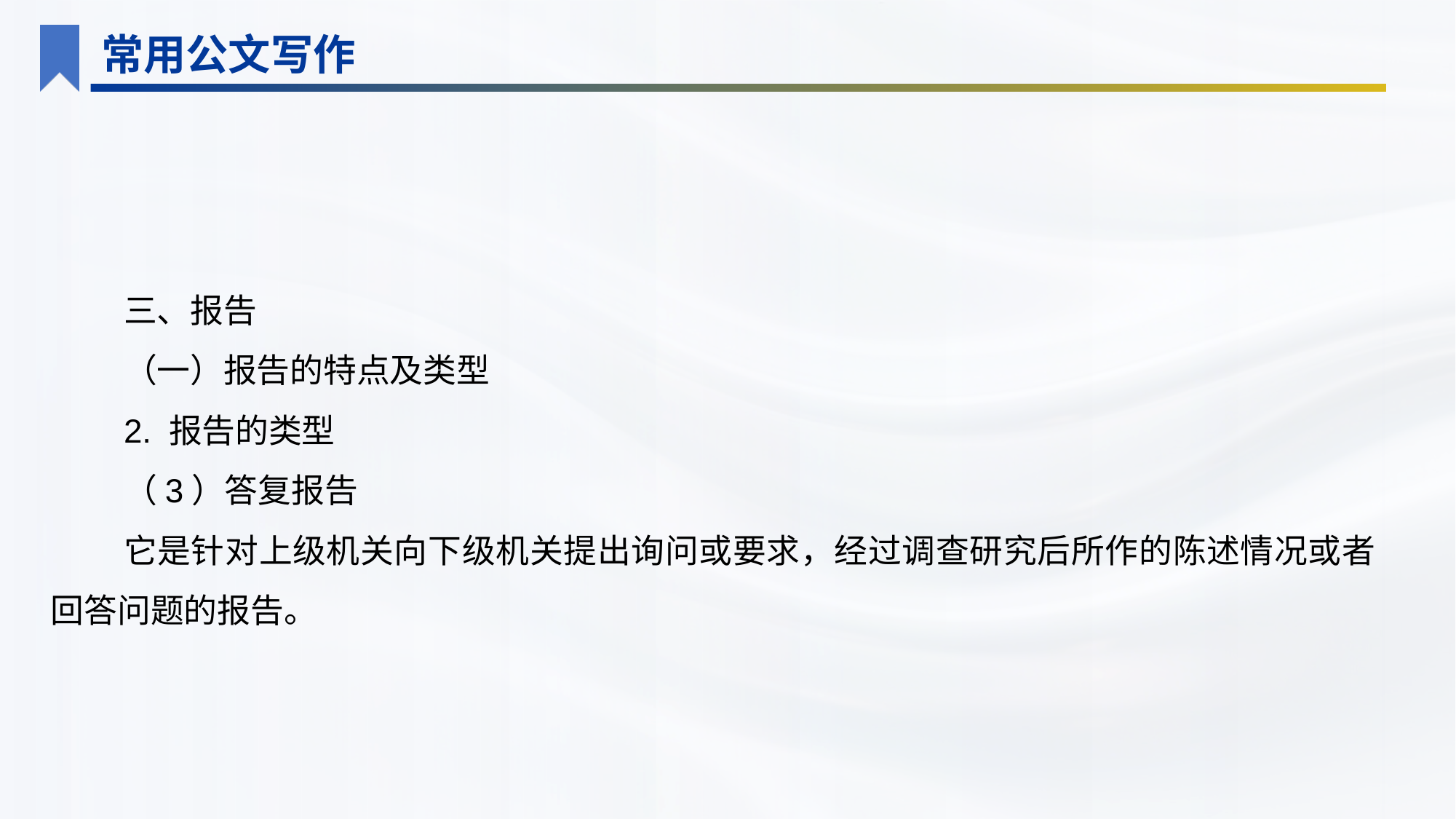

常用公文写作
三、报告
（一）报告的特点及类型
2. 报告的类型
（3）答复报告
它是针对上级机关向下级机关提出询问或要求，经过调查研究后所作的陈述情况或者回答问题的报告。